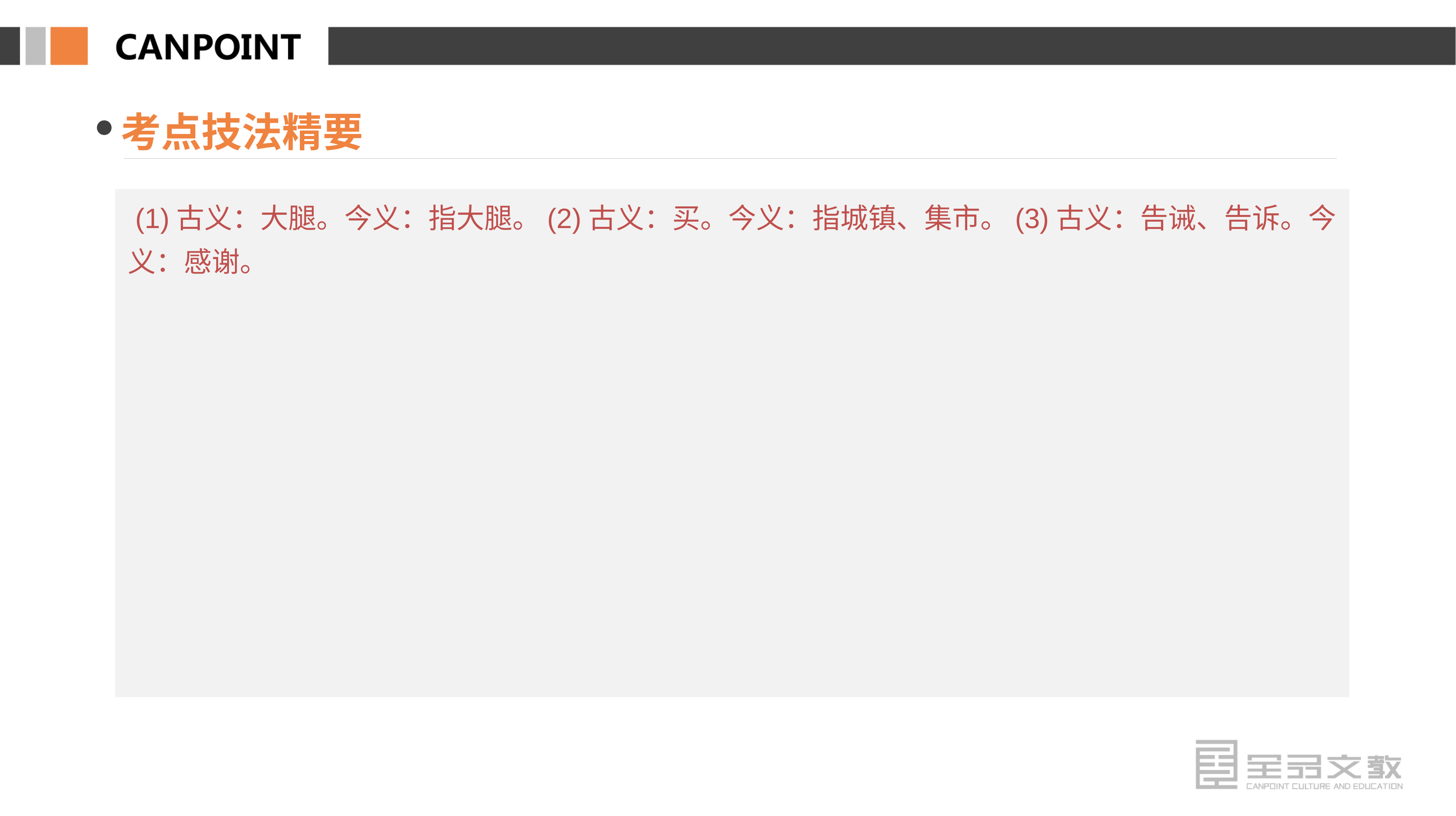

考点技法精要

 (1)古义：大腿。今义：指大腿。(2)古义：买。今义：指城镇、集市。(3)古义：告诫、告诉。今义：感谢。